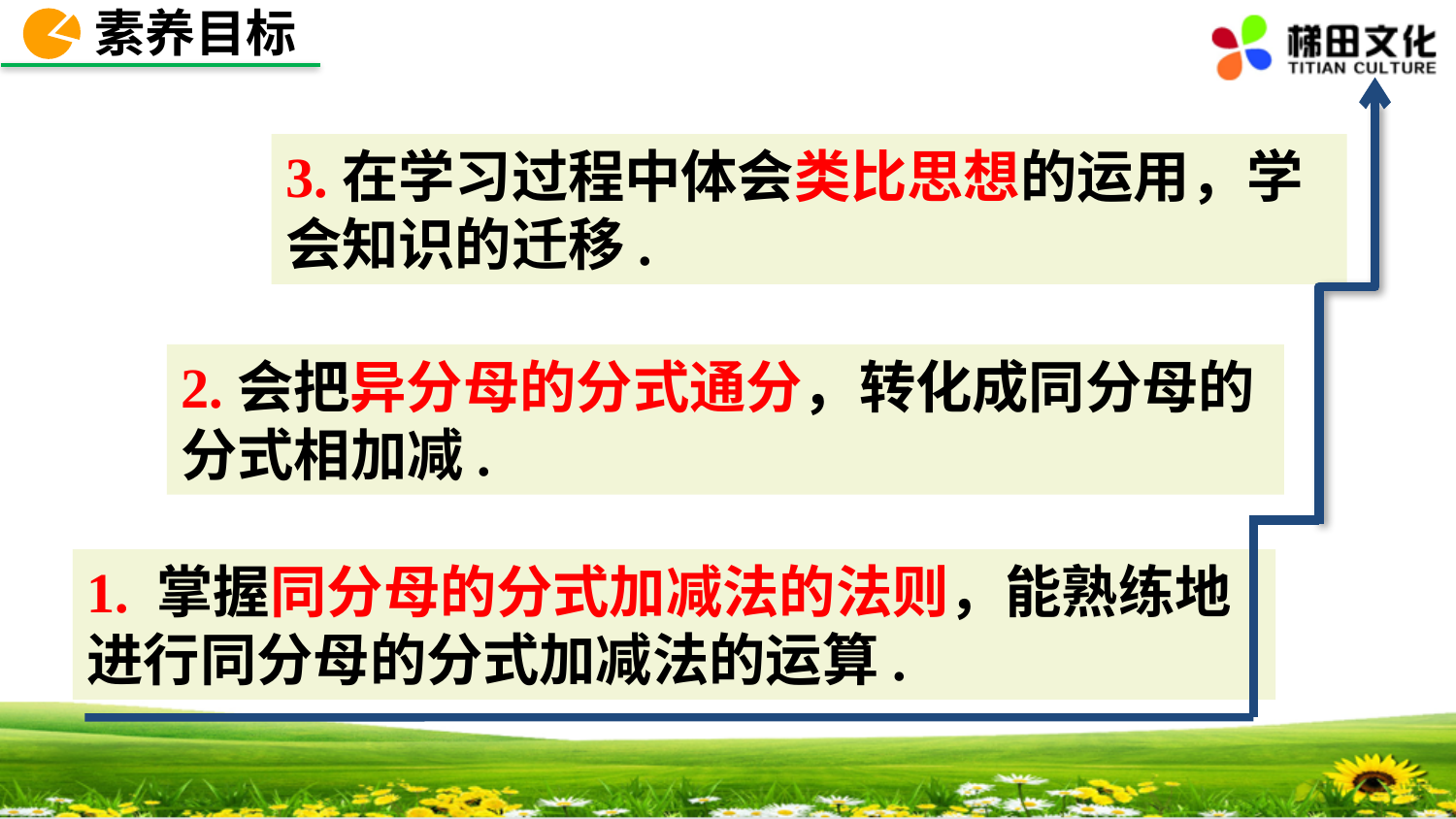

素养目标

3.在学习过程中体会类比思想的运用，学会知识的迁移.
2.会把异分母的分式通分，转化成同分母的分式相加减.
1. 掌握同分母的分式加减法的法则，能熟练地进行同分母的分式加减法的运算.